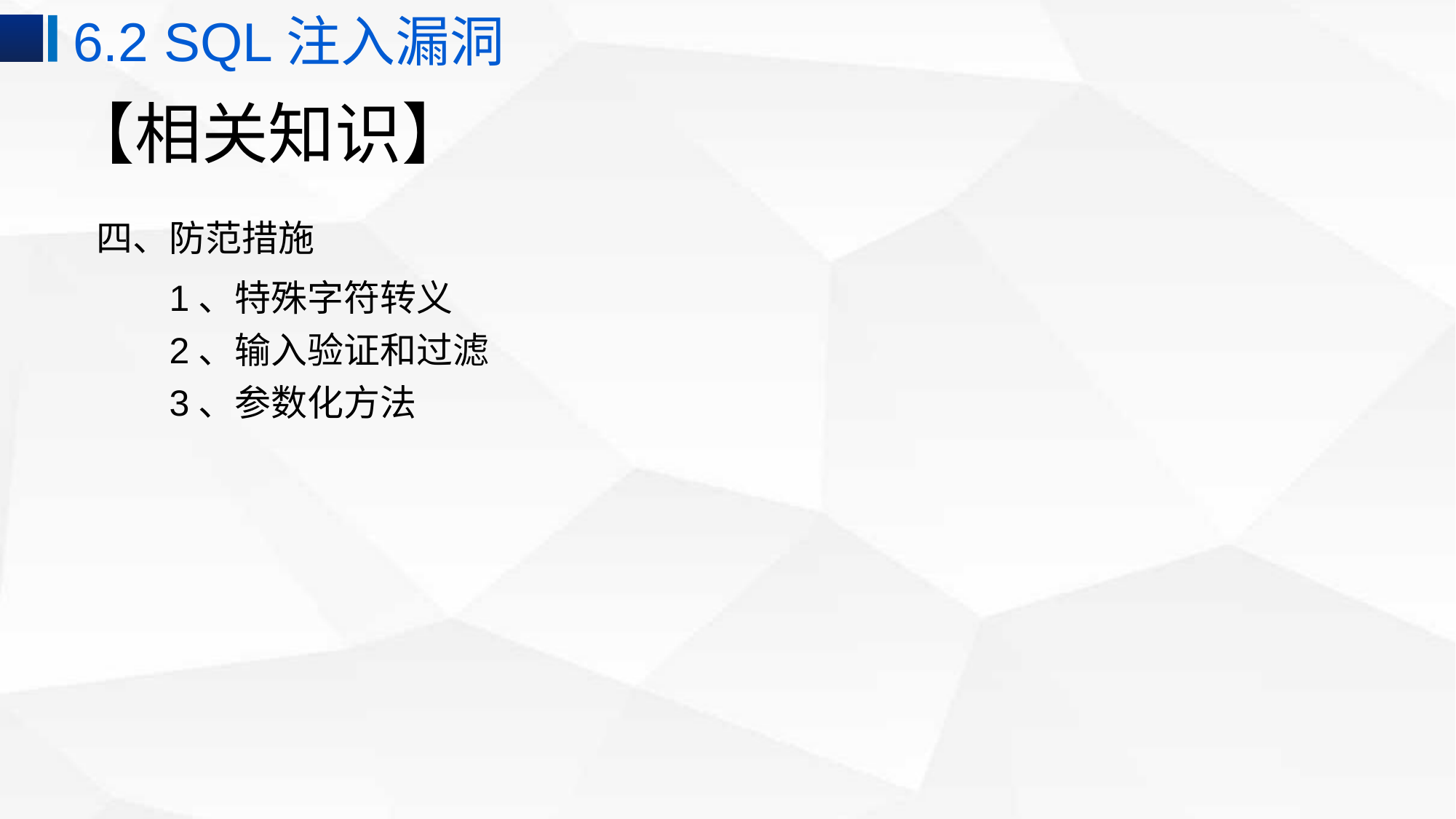

6.2 SQL注入漏洞

# 【相关知识】
四、防范措施
1、特殊字符转义
2、输入验证和过滤
3、参数化方法